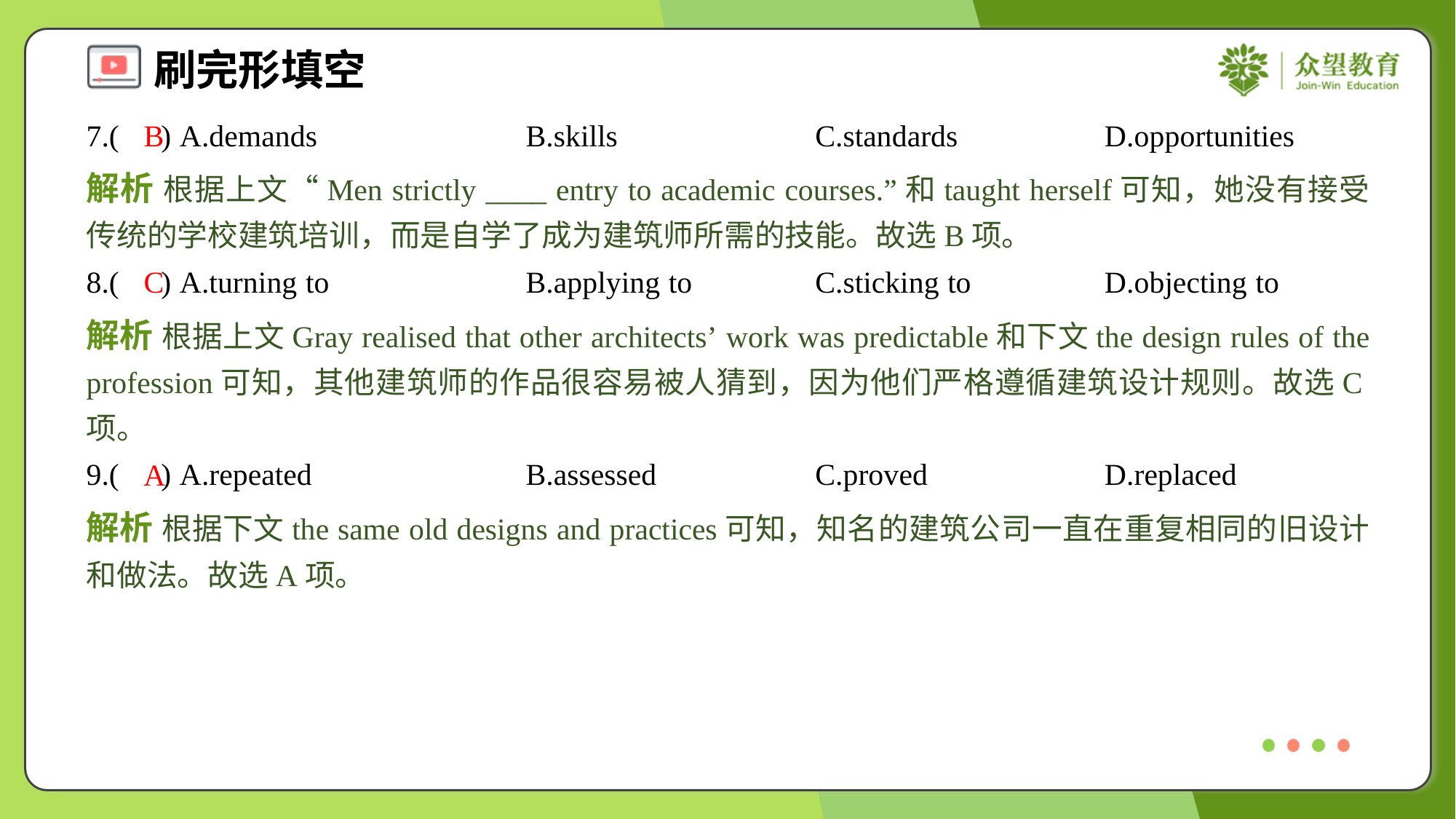

7.(     ) A.demands	B.skills	C.standards	D.opportunities
B
解析 根据上文“Men strictly ____ entry to academic courses.”和taught herself可知，她没有接受传统的学校建筑培训，而是自学了成为建筑师所需的技能。故选B项。
8.(     ) A.turning to	B.applying to	C.sticking to	D.objecting to
C
解析 根据上文Gray realised that other architects’ work was predictable和下文the design rules of the profession可知，其他建筑师的作品很容易被人猜到，因为他们严格遵循建筑设计规则。故选C项。
9.(     ) A.repeated	B.assessed	C.proved	D.replaced
A
解析 根据下文the same old designs and practices可知，知名的建筑公司一直在重复相同的旧设计和做法。故选A项。